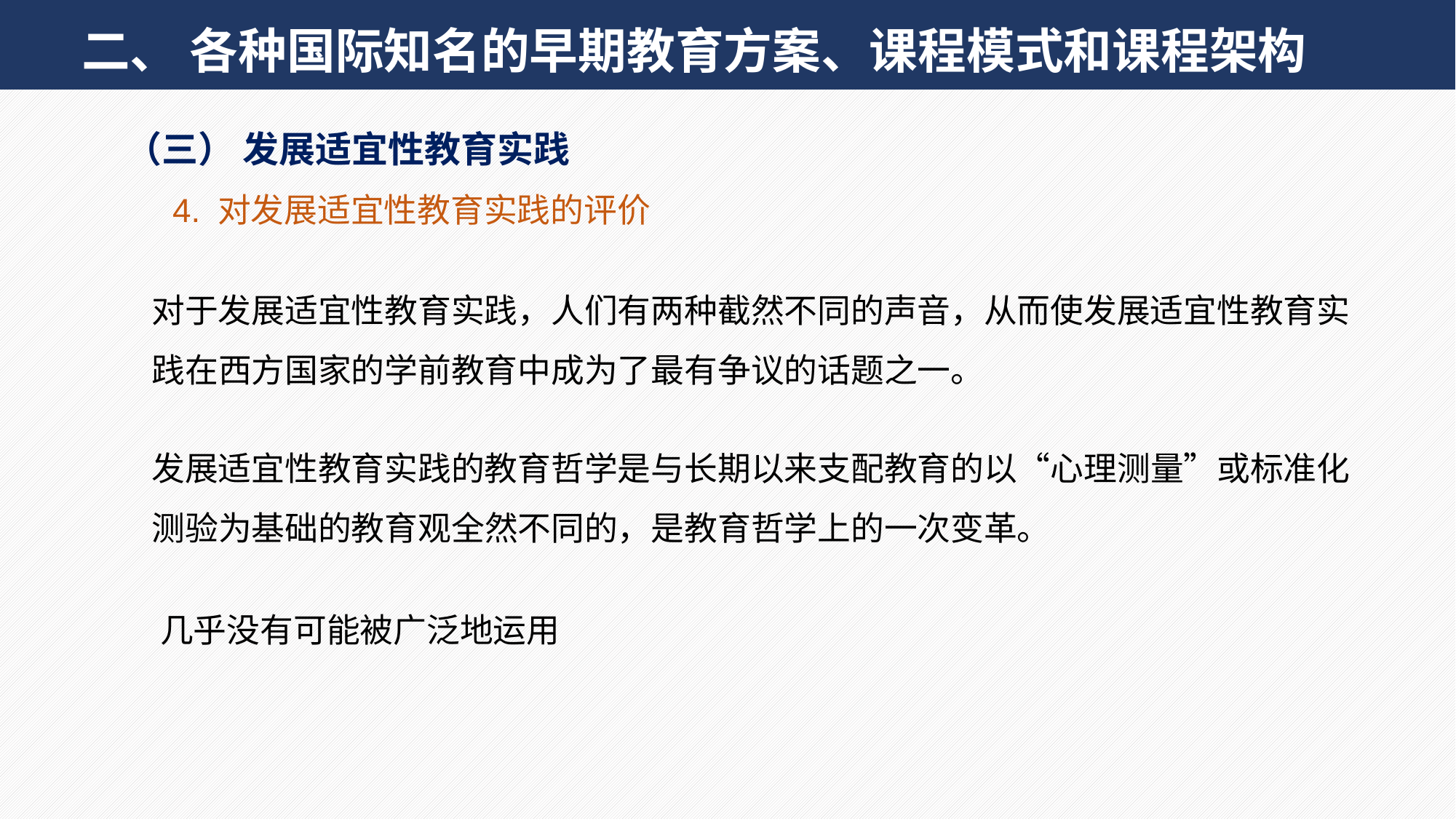

二、 各种国际知名的早期教育方案、课程模式和课程架构
（三） 发展适宜性教育实践
 4. 对发展适宜性教育实践的评价
对于发展适宜性教育实践，人们有两种截然不同的声音，从而使发展适宜性教育实践在西方国家的学前教育中成为了最有争议的话题之一。

发展适宜性教育实践的教育哲学是与长期以来支配教育的以“心理测量”或标准化测验为基础的教育观全然不同的，是教育哲学上的一次变革。
几乎没有可能被广泛地运用